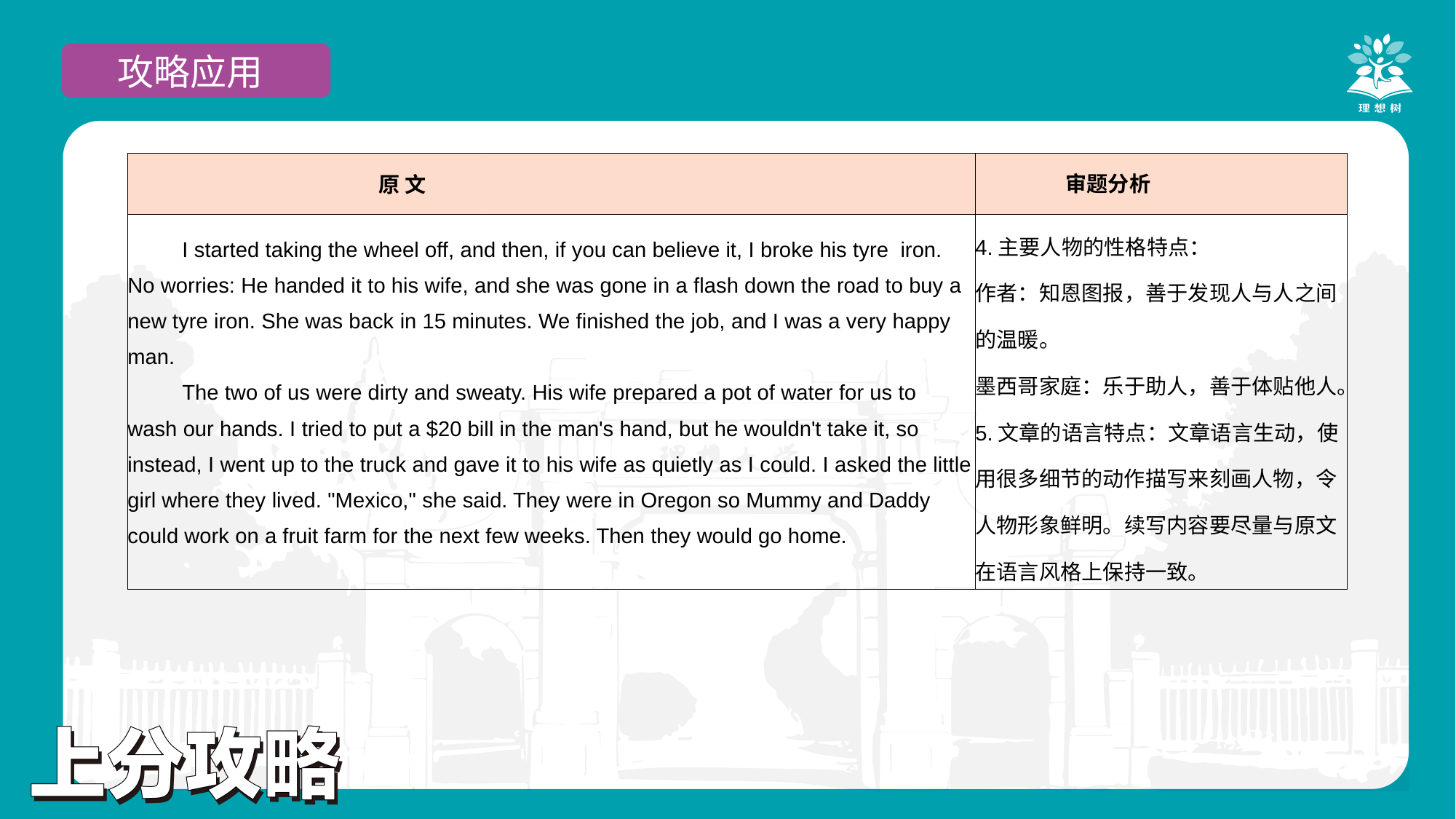

攻略应用
| 原 文 | 审题分析 |
| --- | --- |
| I started taking the wheel off, and then, if you can believe it, I broke his tyre iron. No worries: He handed it to his wife, and she was gone in a flash down the road to buy a new tyre iron. She was back in 15 minutes. We finished the job, and I was a very happy man. The two of us were dirty and sweaty. His wife prepared a pot of water for us to wash our hands. I tried to put a $20 bill in the man's hand, but he wouldn't take it, so instead, I went up to the truck and gave it to his wife as quietly as I could. I asked the little girl where they lived. "Mexico," she said. They were in Oregon so Mummy and Daddy could work on a fruit farm for the next few weeks. Then they would go home. | 4.主要人物的性格特点： 作者：知恩图报，善于发现人与人之间的温暖。 墨西哥家庭：乐于助人，善于体贴他人。 5.文章的语言特点：文章语言生动，使用很多细节的动作描写来刻画人物，令人物形象鲜明。续写内容要尽量与原文在语言风格上保持一致。 |